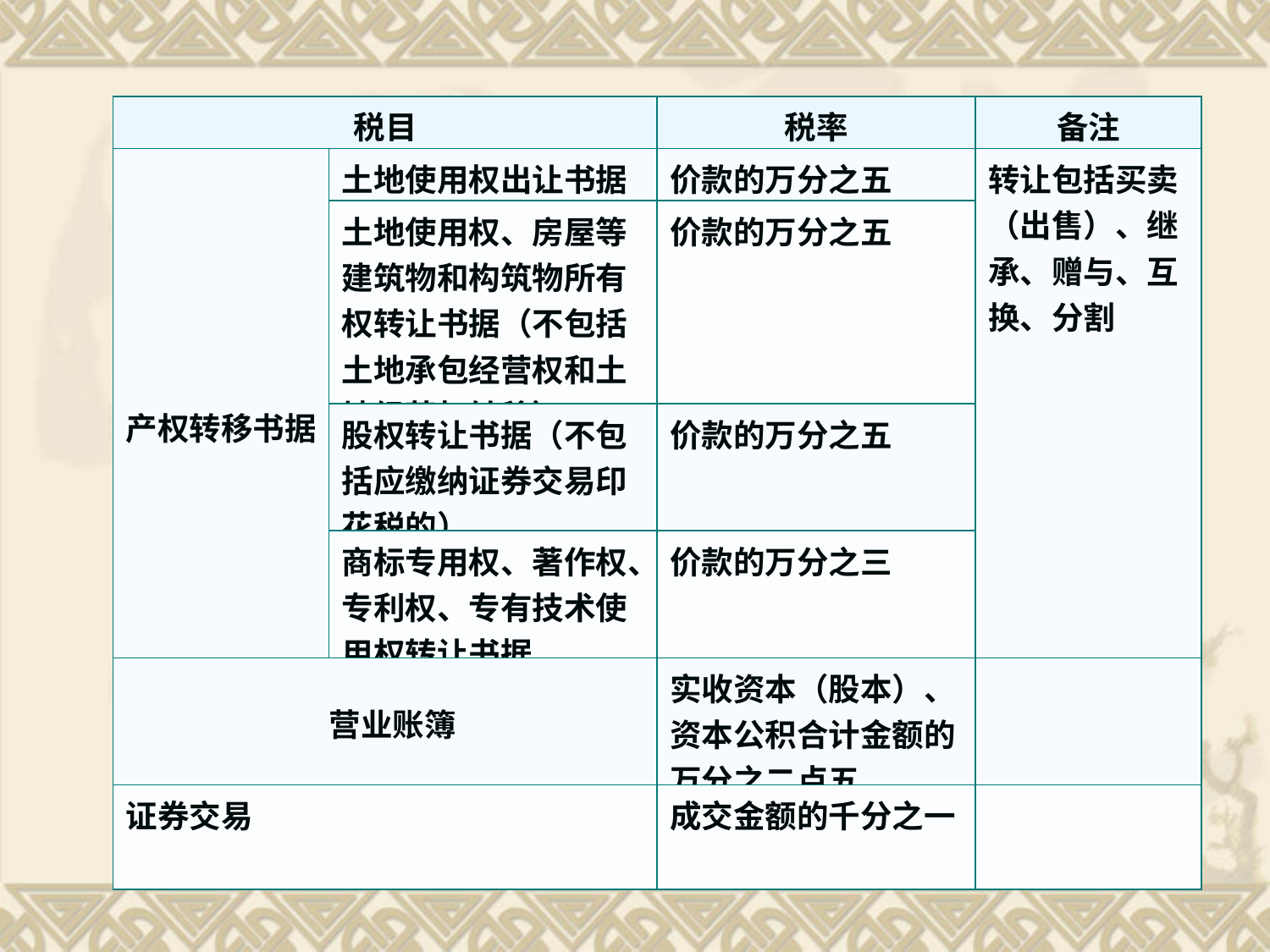

| 税目 |  | 税率 | 备注 |
| --- | --- | --- | --- |
| 产权转移书据 | 土地使用权出让书据 | 价款的万分之五 | 转让包括买卖（出售）、继承、赠与、互换、分割 |
|  | 土地使用权、房屋等建筑物和构筑物所有权转让书据（不包括土地承包经营权和土地经营权转移） | 价款的万分之五 |  |
|  | 股权转让书据（不包括应缴纳证券交易印花税的） | 价款的万分之五 |  |
|  | 商标专用权、著作权、专利权、专有技术使用权转让书据 | 价款的万分之三 |  |
| 营业账簿 |  | 实收资本（股本）、资本公积合计金额的万分之二点五 |  |
| 证券交易 |  | 成交金额的千分之一 |  |